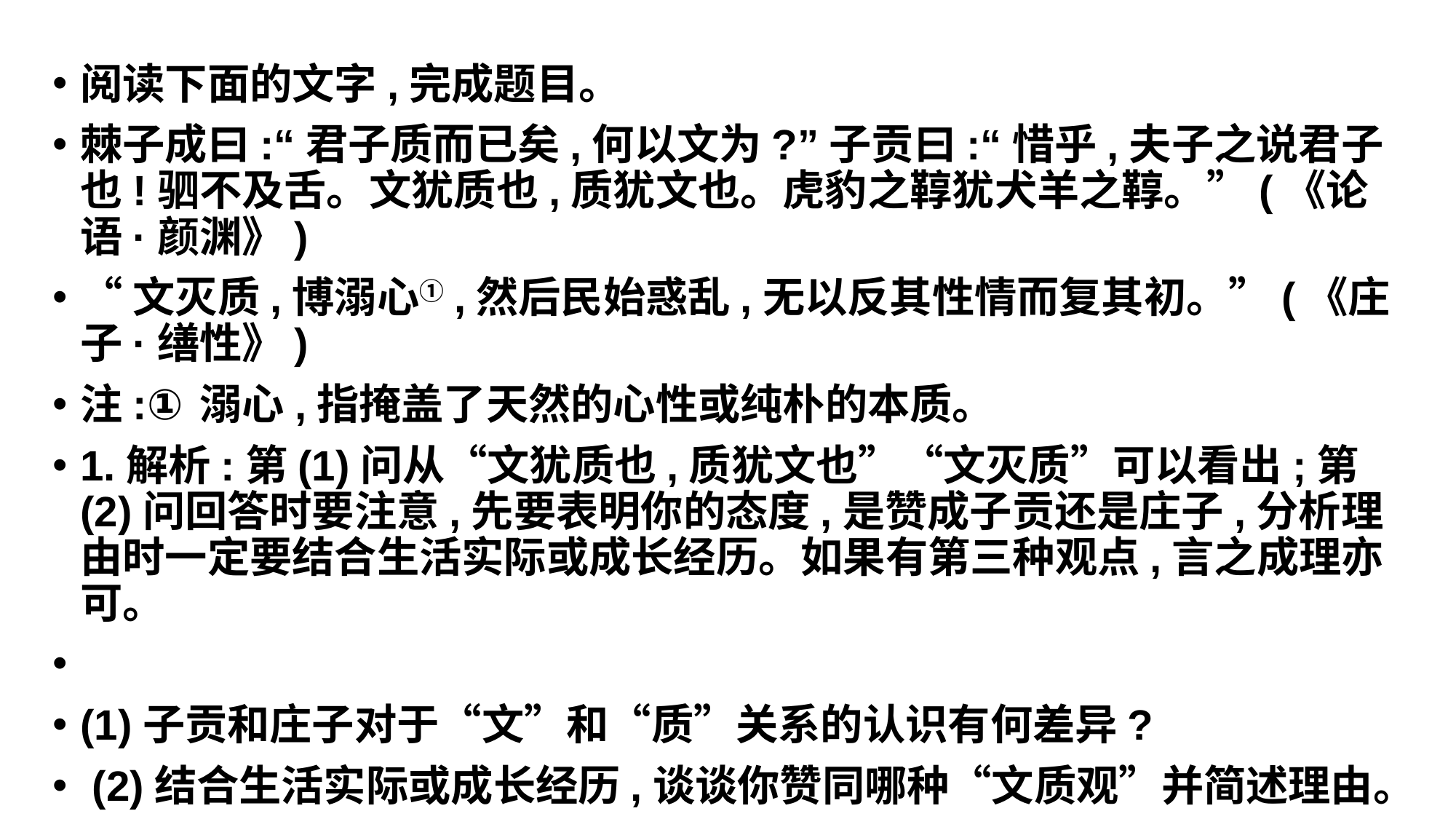

#
阅读下面的文字,完成题目。
棘子成曰:“君子质而已矣,何以文为?”子贡曰:“惜乎,夫子之说君子也!驷不及舌。文犹质也,质犹文也。虎豹之鞟犹犬羊之鞟。”(《论语·颜渊》)
“文灭质,博溺心①,然后民始惑乱,无以反其性情而复其初。”(《庄子·缮性》)
注:①溺心,指掩盖了天然的心性或纯朴的本质。
1.解析:第(1)问从“文犹质也,质犹文也”“文灭质”可以看出;第(2)问回答时要注意,先要表明你的态度,是赞成子贡还是庄子,分析理由时一定要结合生活实际或成长经历。如果有第三种观点,言之成理亦可。

(1)子贡和庄子对于“文”和“质”关系的认识有何差异?
 (2)结合生活实际或成长经历,谈谈你赞同哪种“文质观”并简述理由。